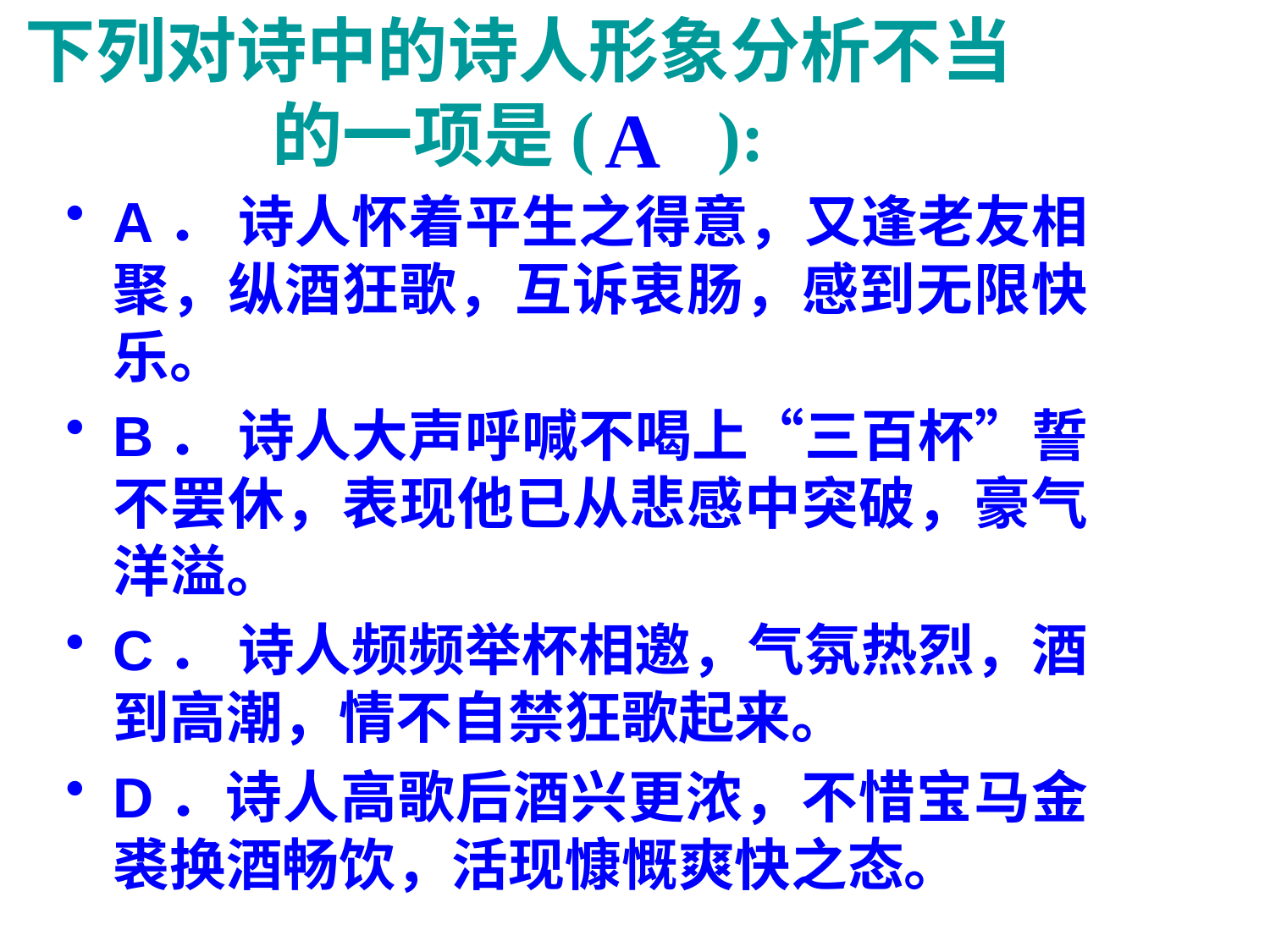

# 下列对诗中的诗人形象分析不当的一项是(       ):
A
A． 诗人怀着平生之得意，又逢老友相聚，纵酒狂歌，互诉衷肠，感到无限快乐。
B． 诗人大声呼喊不喝上“三百杯”誓不罢休，表现他已从悲感中突破，豪气洋溢。
C． 诗人频频举杯相邀，气氛热烈，酒到高潮，情不自禁狂歌起来。
D．诗人高歌后酒兴更浓，不惜宝马金裘换酒畅饮，活现慷慨爽快之态。